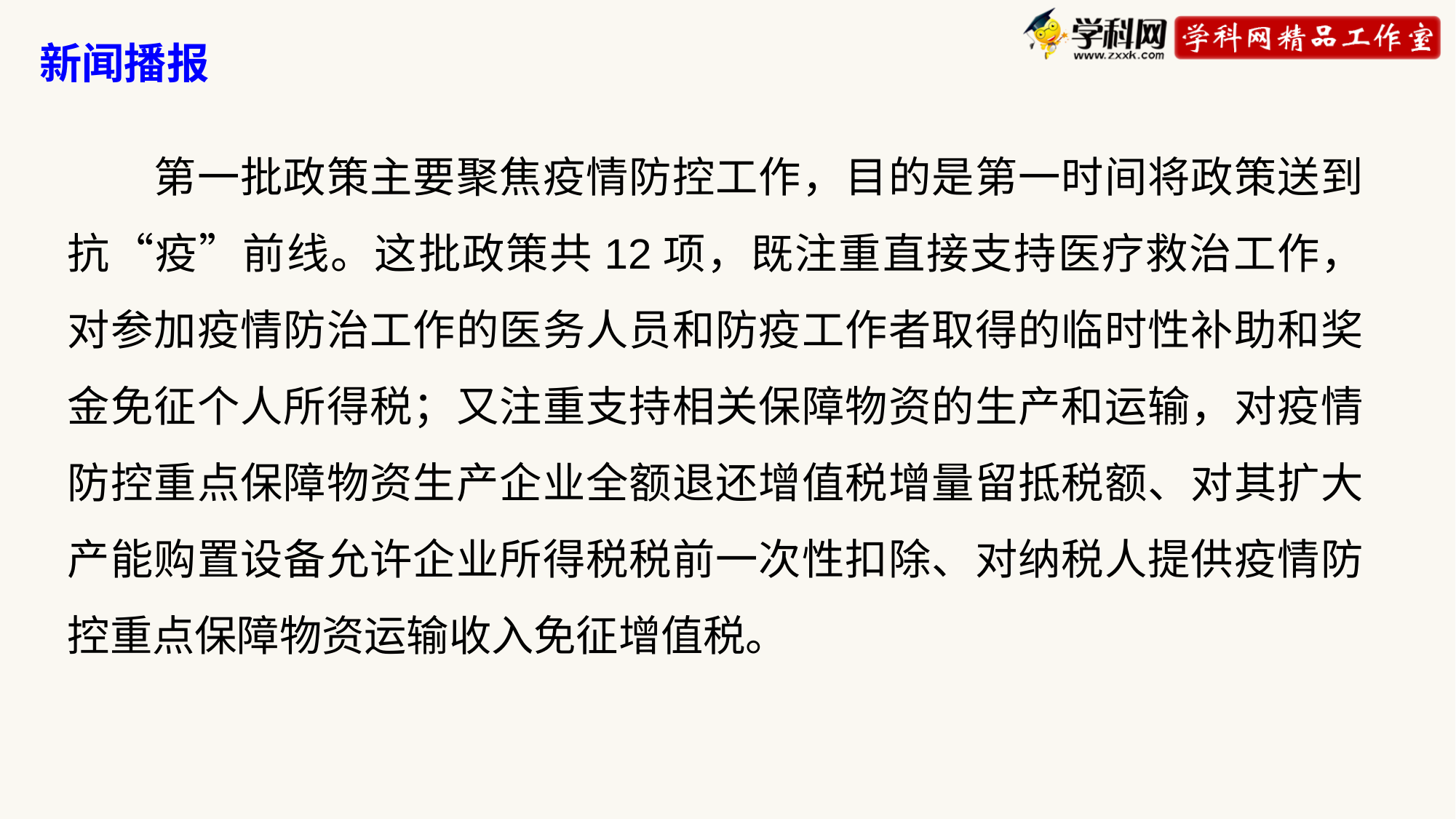

新闻播报
　　第一批政策主要聚焦疫情防控工作，目的是第一时间将政策送到抗“疫”前线。这批政策共12项，既注重直接支持医疗救治工作，对参加疫情防治工作的医务人员和防疫工作者取得的临时性补助和奖金免征个人所得税；又注重支持相关保障物资的生产和运输，对疫情防控重点保障物资生产企业全额退还增值税增量留抵税额、对其扩大产能购置设备允许企业所得税税前一次性扣除、对纳税人提供疫情防控重点保障物资运输收入免征增值税。